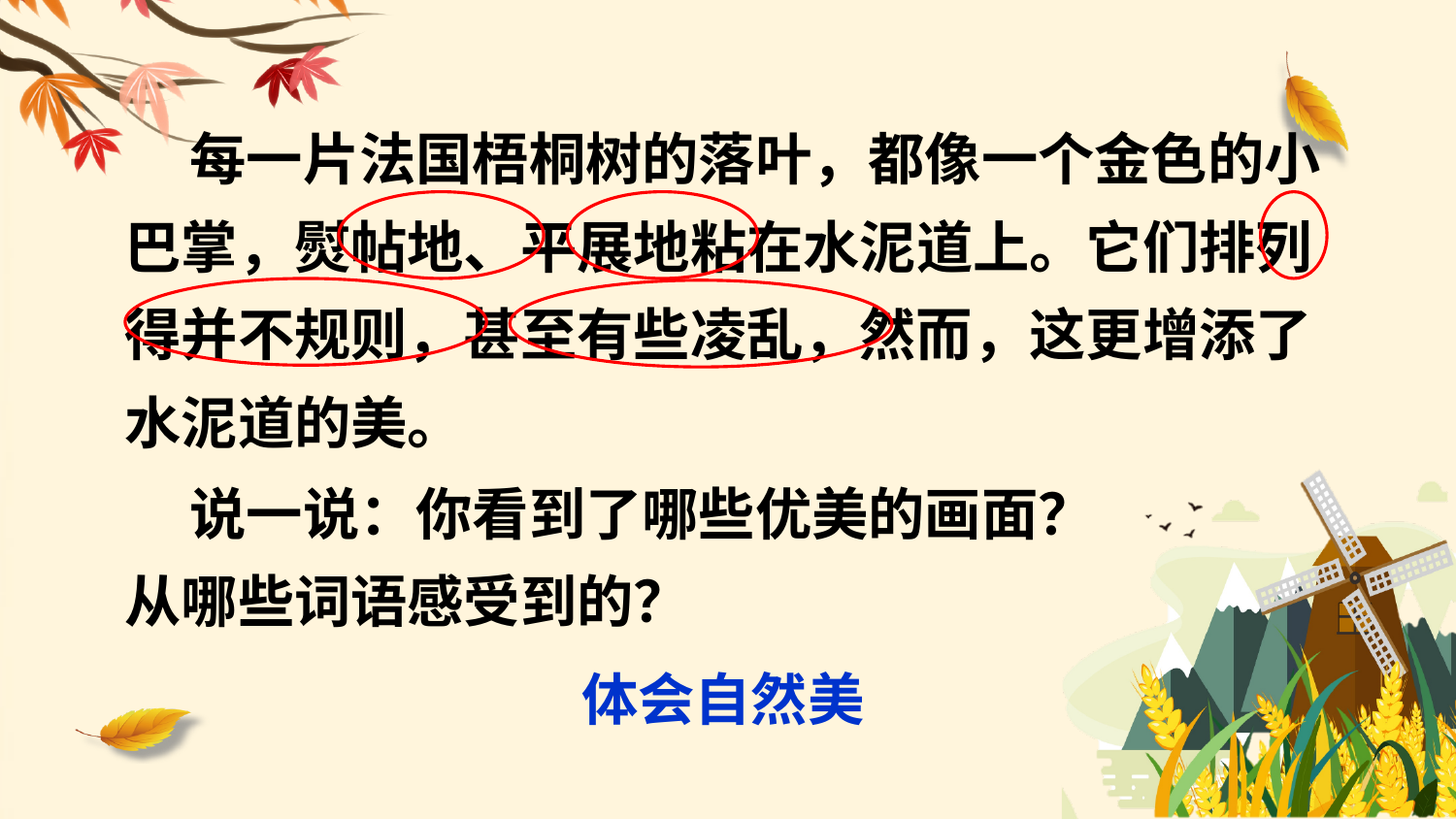

每一片法国梧桐树的落叶，都像一个金色的小巴掌，熨帖地、平展地粘在水泥道上。它们排列得并不规则，甚至有些凌乱，然而，这更增添了水泥道的美。

    说一说：你看到了哪些优美的画面？从哪些词语感受到的？
体会自然美